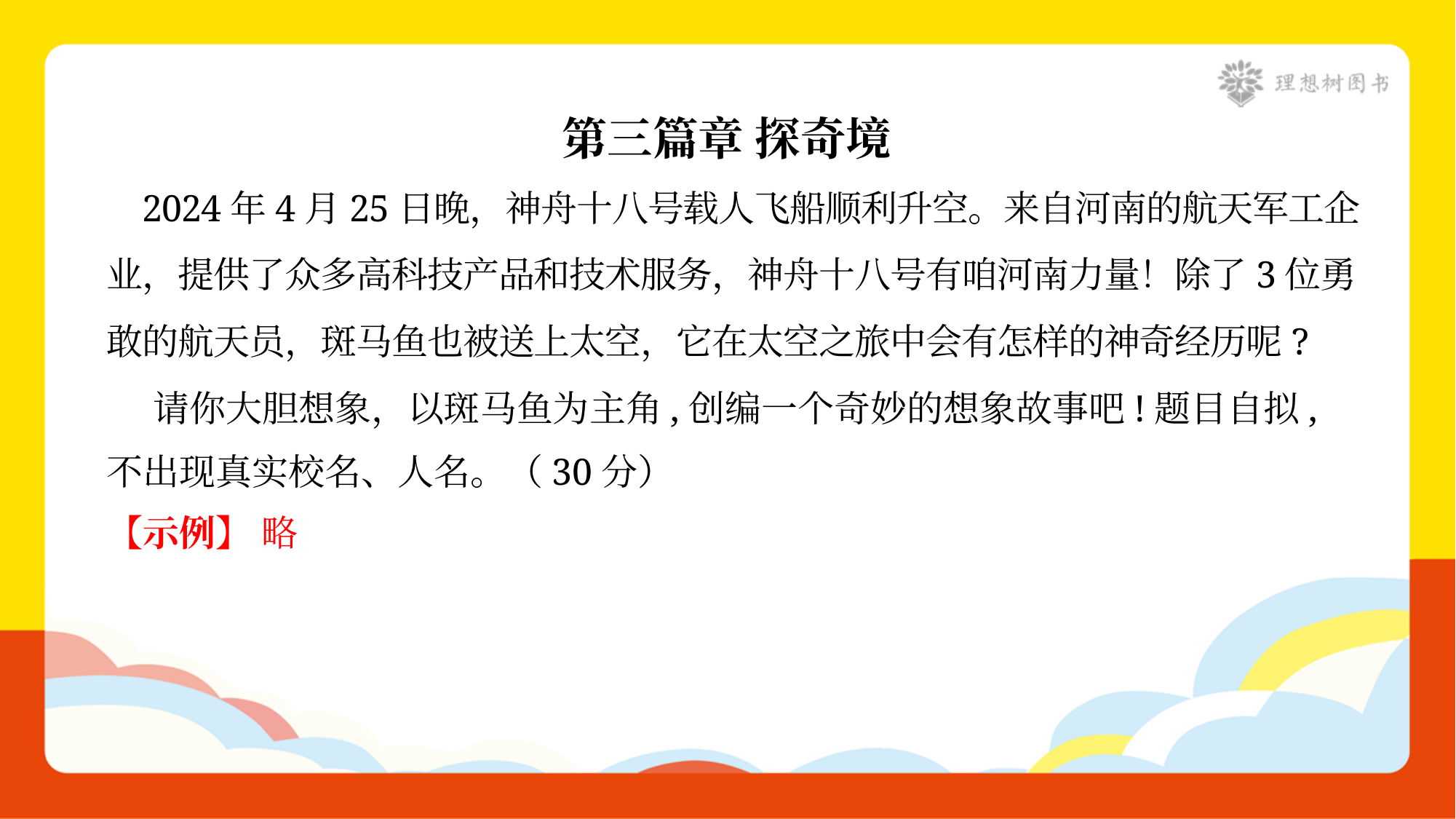

第三篇章 探奇境
    2024年4月25日晚，神舟十八号载人飞船顺利升空。来自河南的航天军工企
业，提供了众多高科技产品和技术服务，神舟十八号有咱河南力量！除了3位勇
敢的航天员，斑马鱼也被送上太空，它在太空之旅中会有怎样的神奇经历呢?
    请你大胆想象，以斑马鱼为主角,创编一个奇妙的想象故事吧!题目自拟,
不出现真实校名、人名。（30分）
【示例】 略